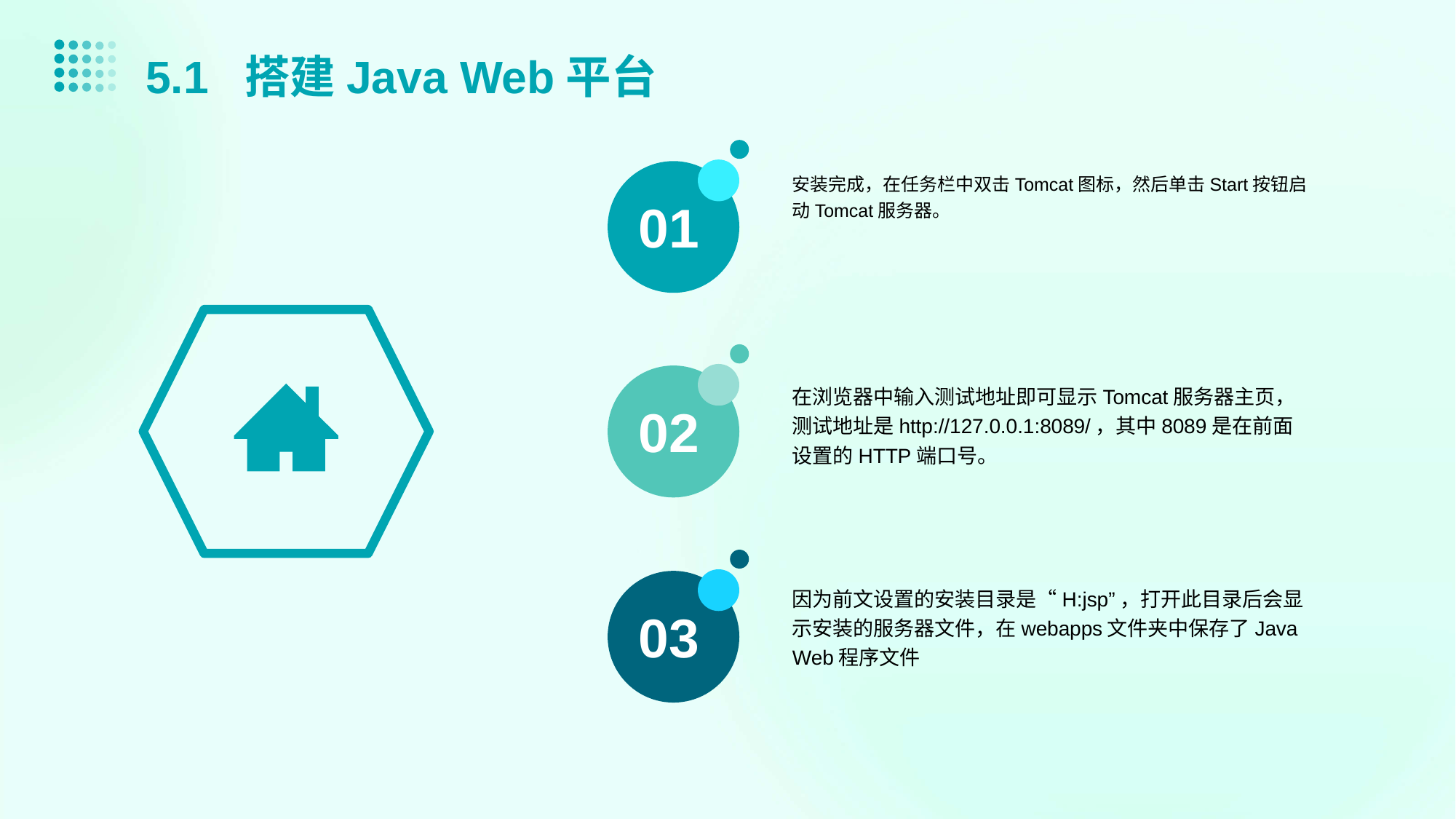

5.1  搭建Java Web平台

安装完成，在任务栏中双击Tomcat图标，然后单击Start按钮启动Tomcat服务器。

01

在浏览器中输入测试地址即可显示Tomcat服务器主页，测试地址是http://127.0.0.1:8089/，其中8089是在前面设置的HTTP端口号。

02

因为前文设置的安装目录是“H:jsp”，打开此目录后会显示安装的服务器文件，在webapps文件夹中保存了Java Web程序文件

03